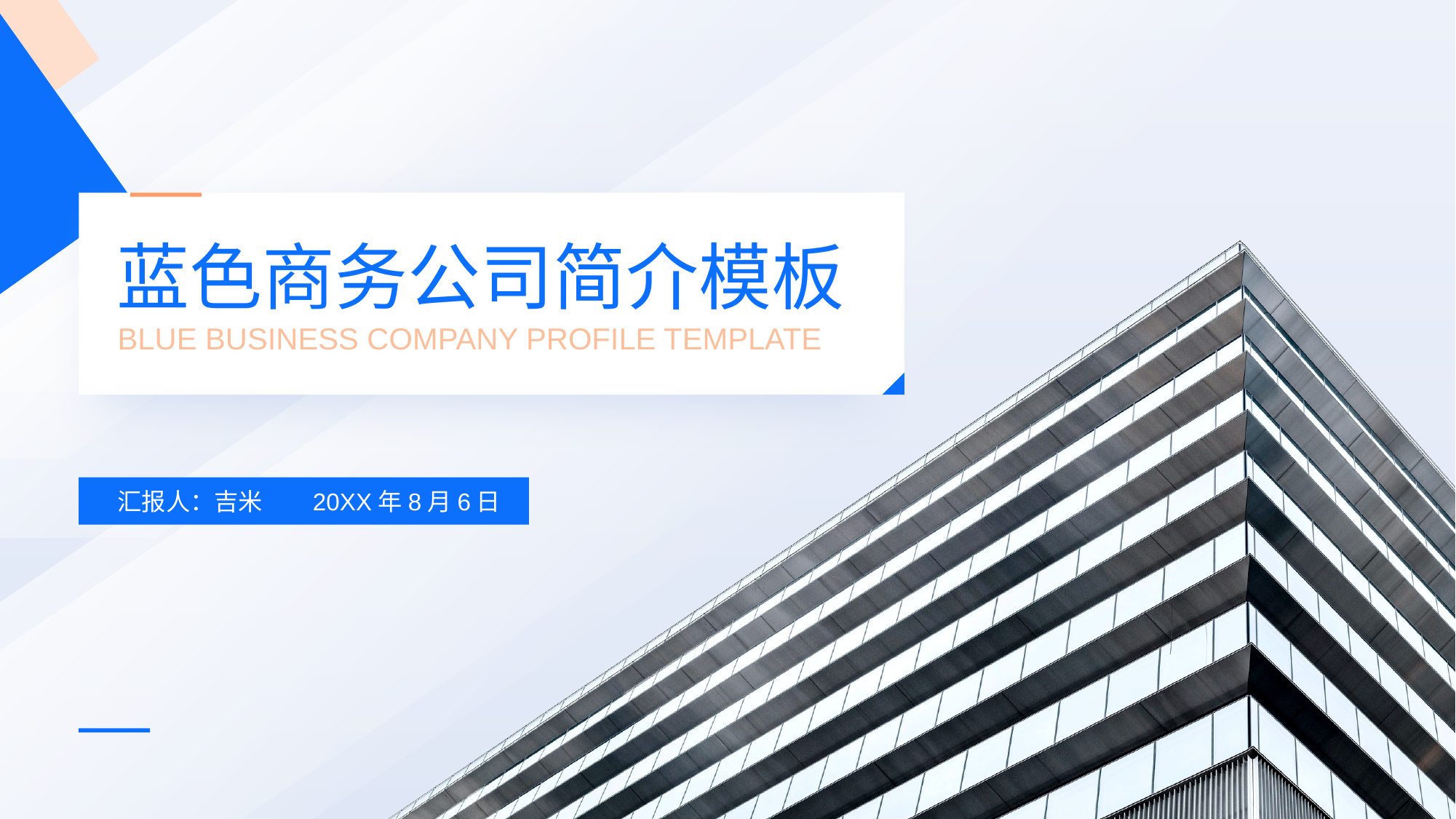

蓝色商务公司简介模板
BLUE BUSINESS COMPANY PROFILE TEMPLATE

汇报人：吉米
20XX年8月6日